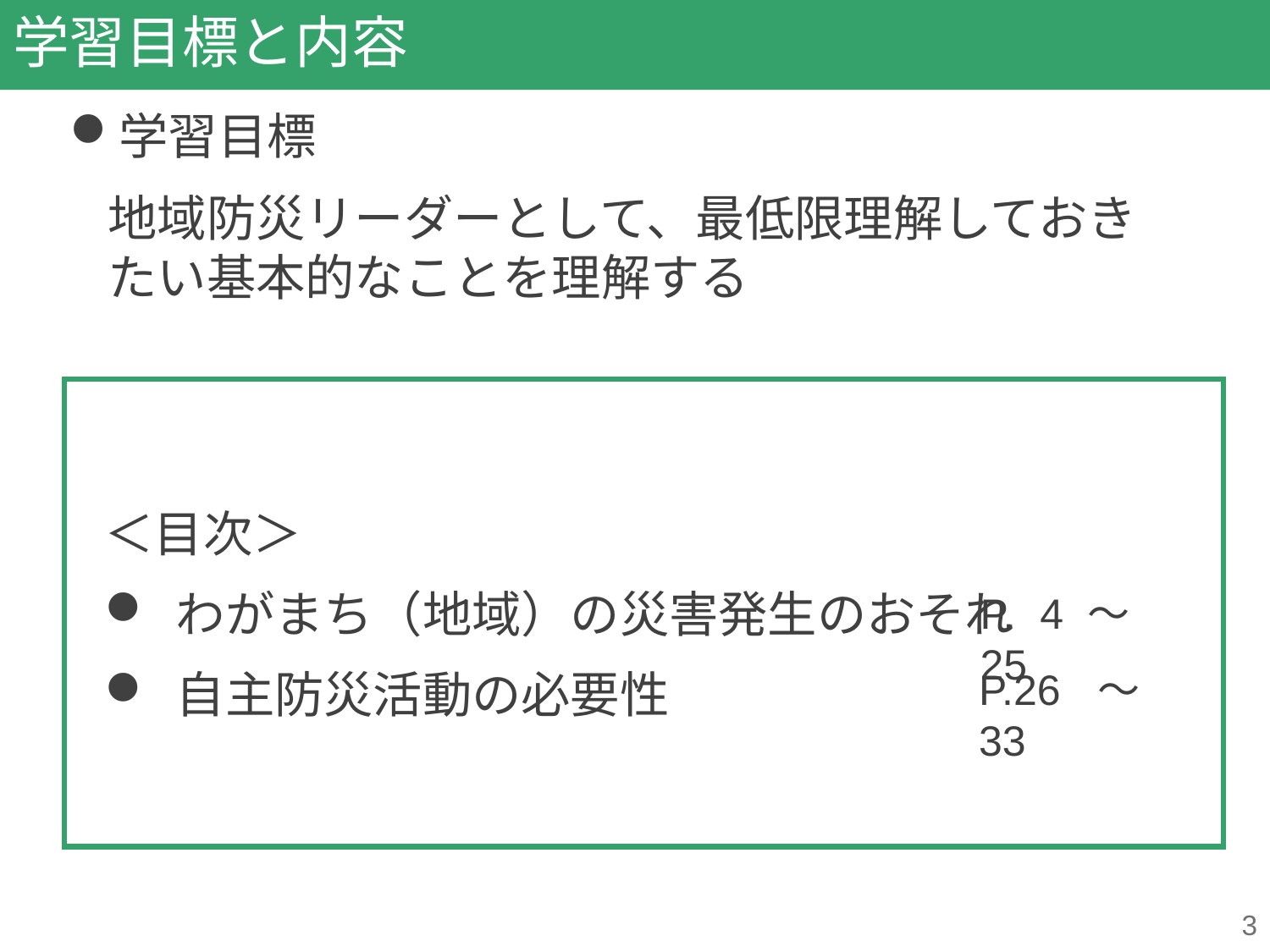

# 学習目標と内容
学習目標

地域防災リーダーとして、最低限理解しておきたい基本的なことを理解する
＜目次＞
わがまち（地域）の災害発生のおそれ
自主防災活動の必要性
P. 4～25
P.26～33
3